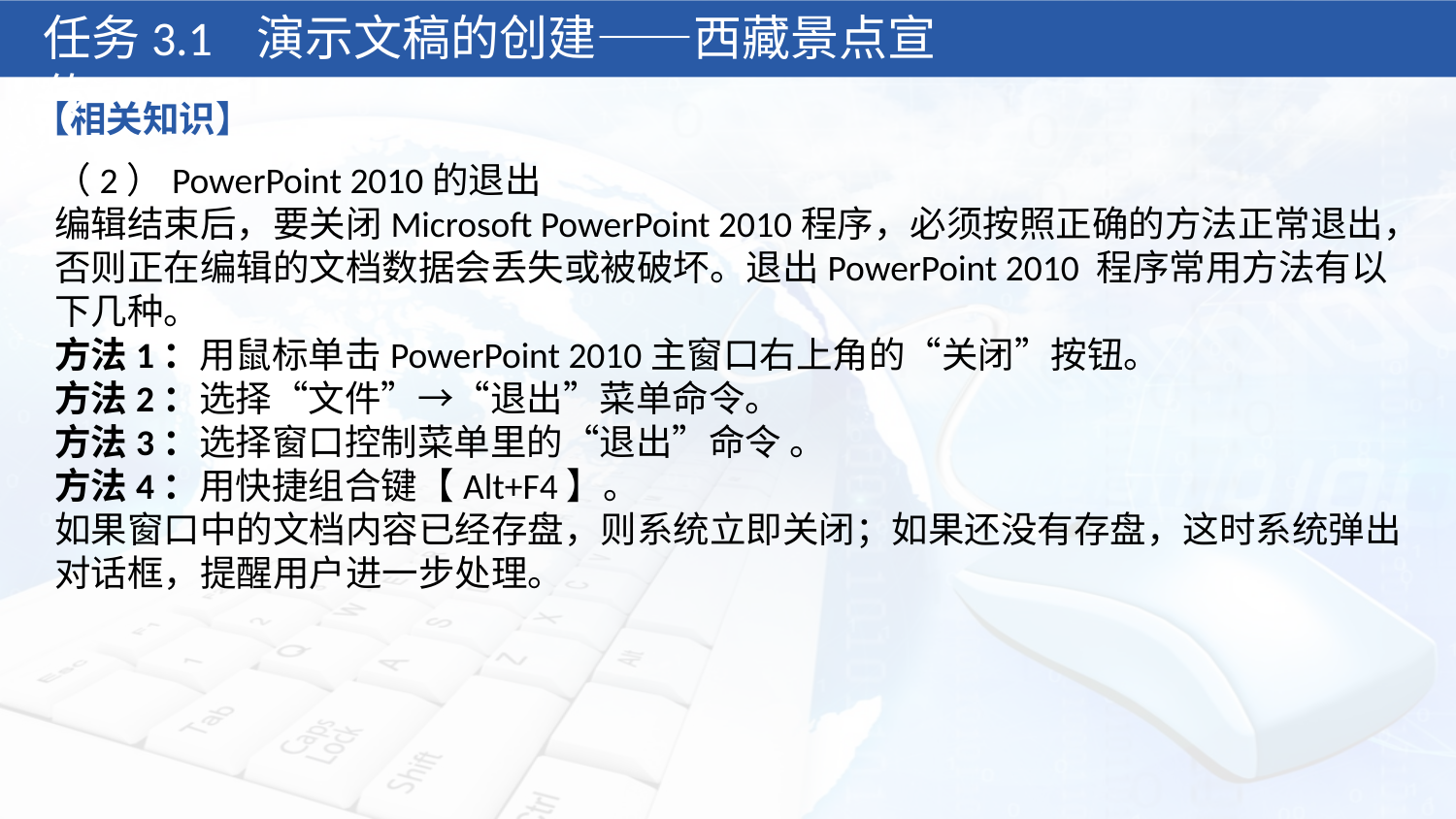

任务3.1   演示文稿的创建——西藏景点宣传
【相关知识】
（2）PowerPoint 2010的退出
编辑结束后，要关闭Microsoft PowerPoint 2010程序，必须按照正确的方法正常退出，否则正在编辑的文档数据会丢失或被破坏。退出PowerPoint 2010 程序常用方法有以下几种。
方法1：用鼠标单击PowerPoint 2010主窗口右上角的“关闭”按钮。
方法2：选择“文件”→“退出”菜单命令。
方法3：选择窗口控制菜单里的“退出”命令 。
方法4：用快捷组合键【Alt+F4】。
如果窗口中的文档内容已经存盘，则系统立即关闭；如果还没有存盘，这时系统弹出对话框，提醒用户进一步处理。